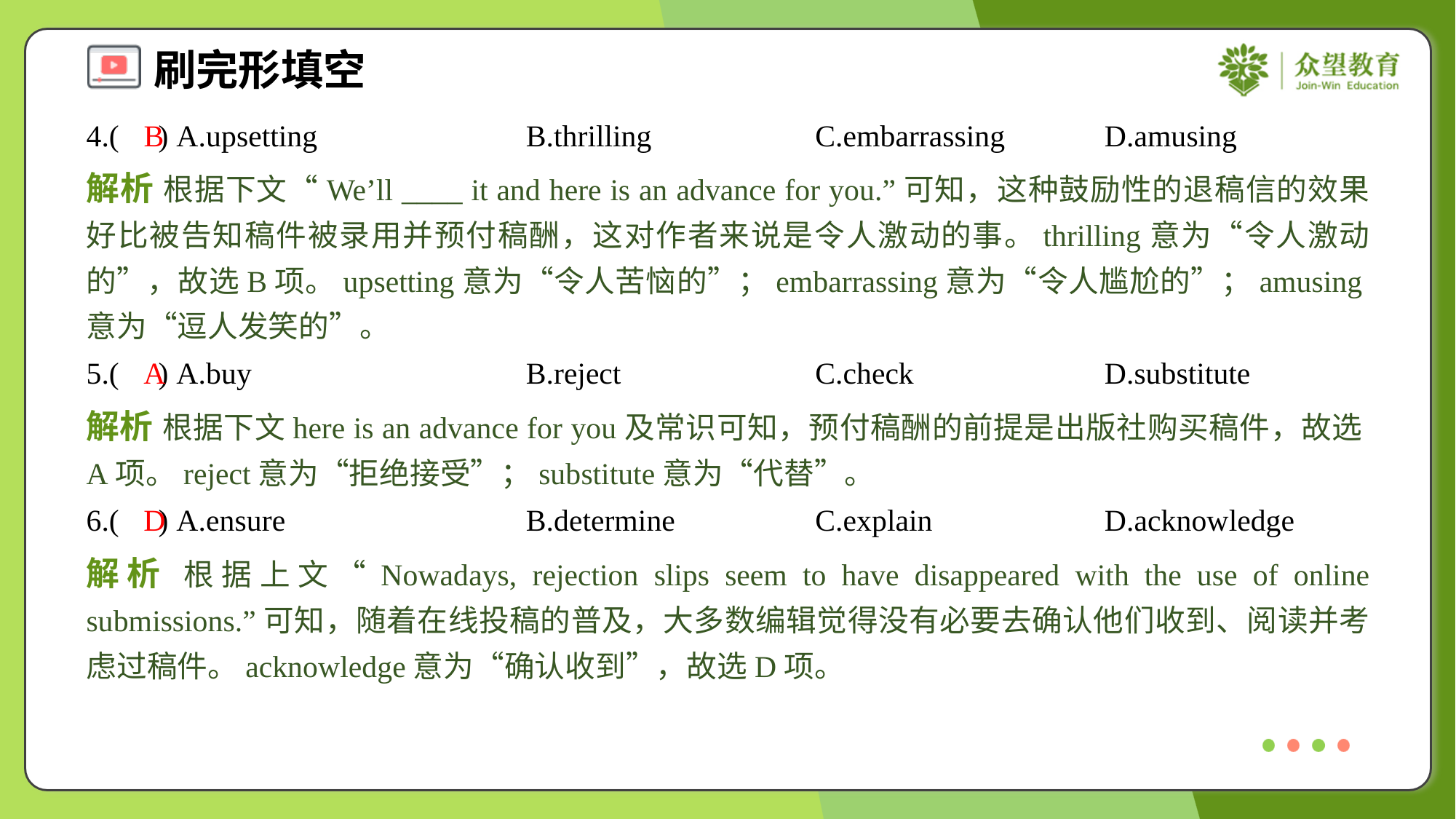

4.(     ) A.upsetting	B.thrilling	C.embarrassing	D.amusing
B
解析 根据下文“We’ll ____ it and here is an advance for you.”可知，这种鼓励性的退稿信的效果好比被告知稿件被录用并预付稿酬，这对作者来说是令人激动的事。thrilling意为“令人激动的”，故选B项。upsetting意为“令人苦恼的”；embarrassing意为“令人尴尬的”；amusing意为“逗人发笑的”。
5.(     ) A.buy	B.reject	C.check	D.substitute
A
解析 根据下文here is an advance for you及常识可知，预付稿酬的前提是出版社购买稿件，故选A项。reject意为“拒绝接受”；substitute意为“代替”。
6.(     ) A.ensure	B.determine	C.explain	D.acknowledge
D
解析 根据上文“Nowadays, rejection slips seem to have disappeared with the use of online submissions.”可知，随着在线投稿的普及，大多数编辑觉得没有必要去确认他们收到、阅读并考虑过稿件。acknowledge意为“确认收到”，故选D项。